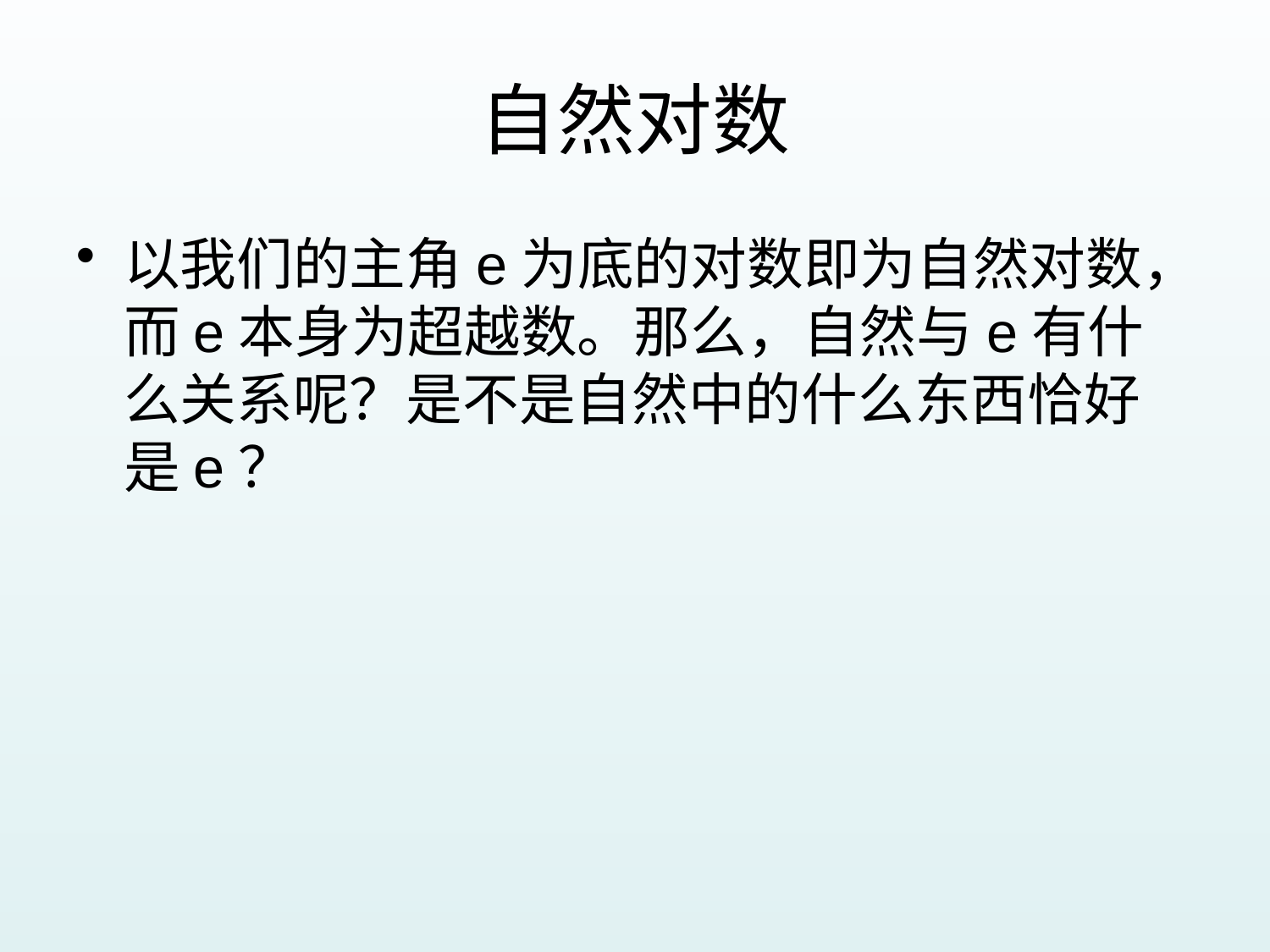

# 自然对数
以我们的主角e为底的对数即为自然对数，而e本身为超越数。那么，自然与e有什么关系呢？是不是自然中的什么东西恰好是e？